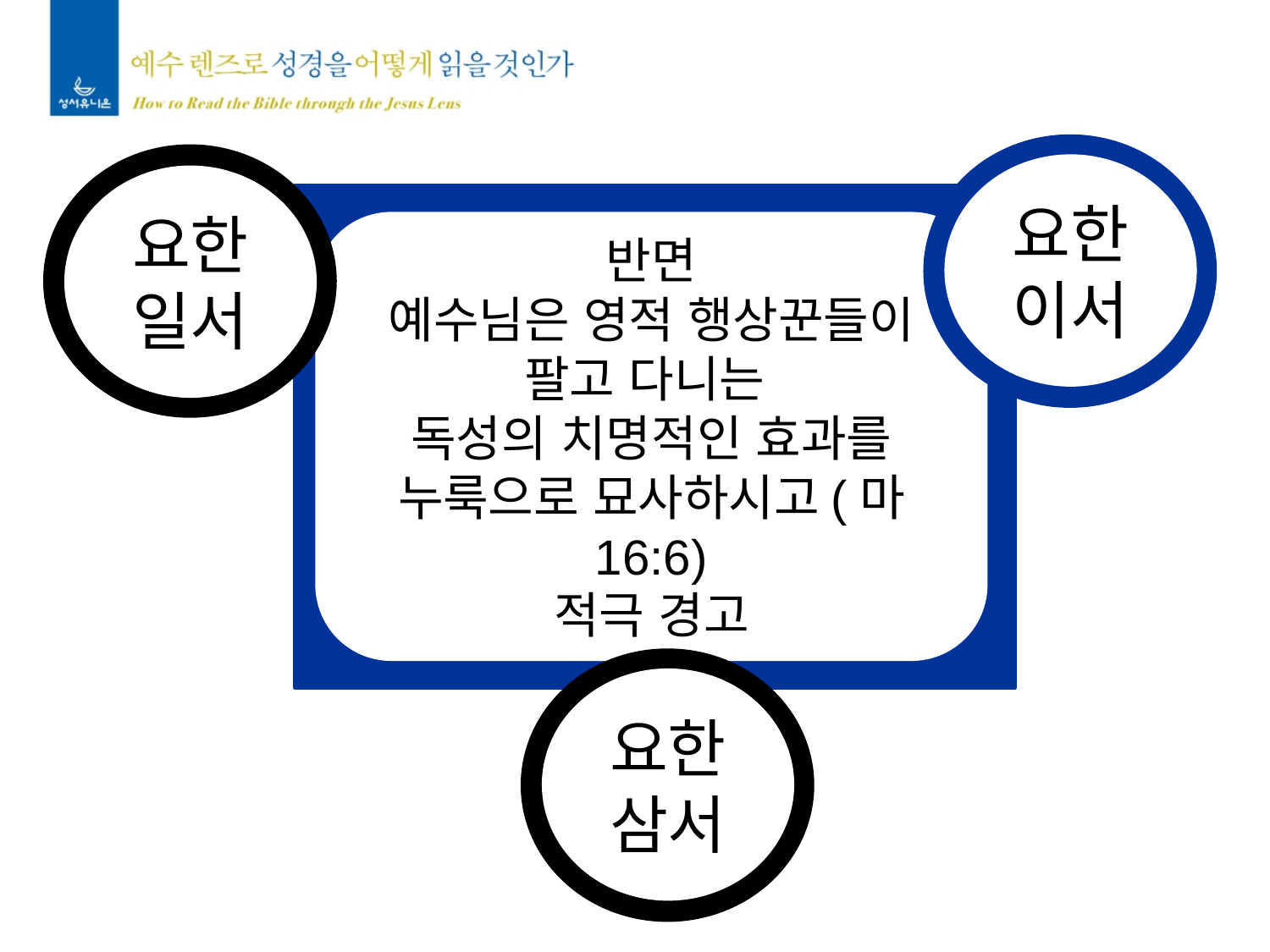

요한
이서
요한
일서

반면
예수님은 영적 행상꾼들이
팔고 다니는
독성의 치명적인 효과를
누룩으로 묘사하시고(마 16:6)
적극 경고

요한
삼서